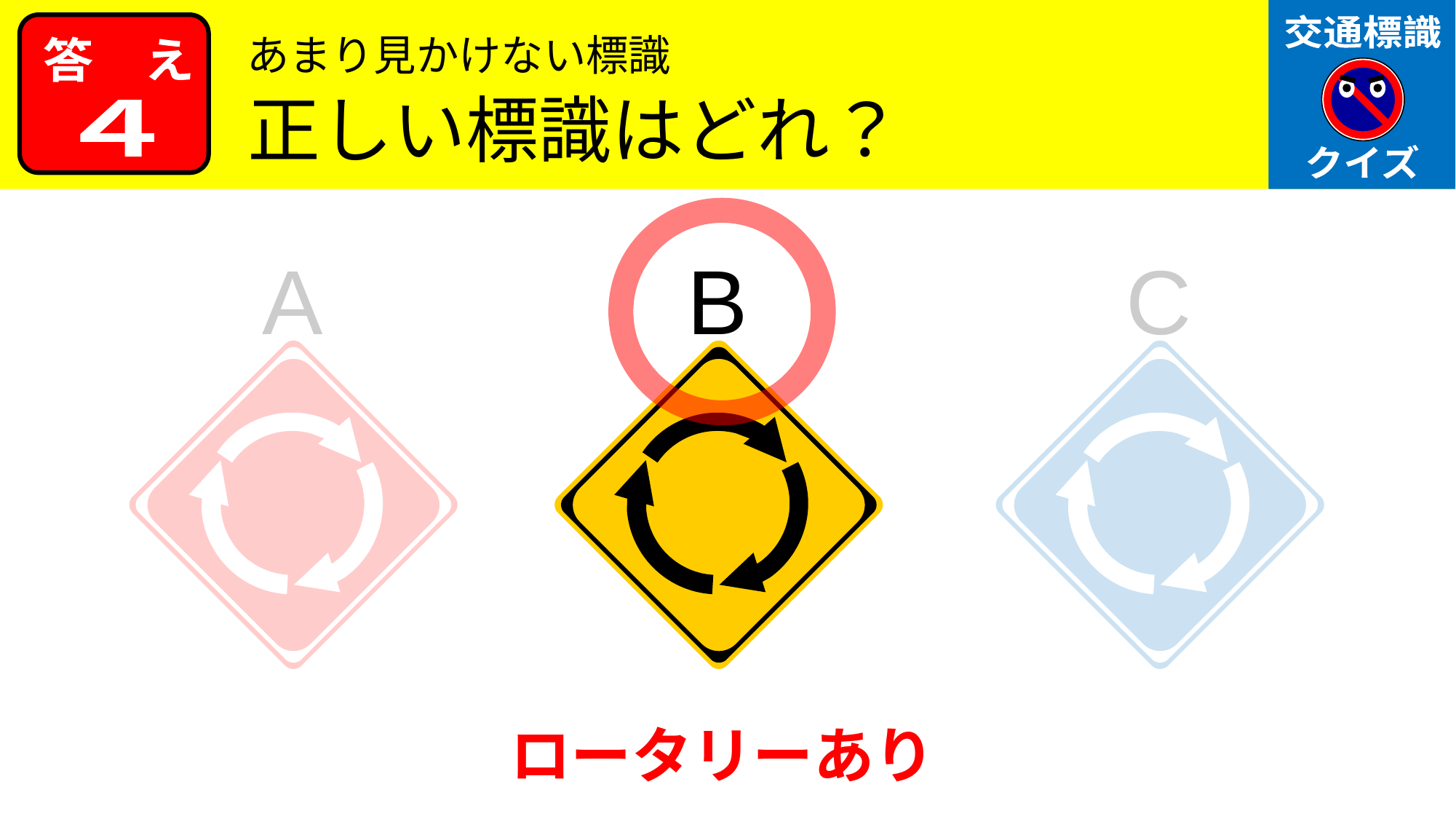

あまり見かけない標識
正しい標識はどれ？
４

A
B
C

ロータリーあり